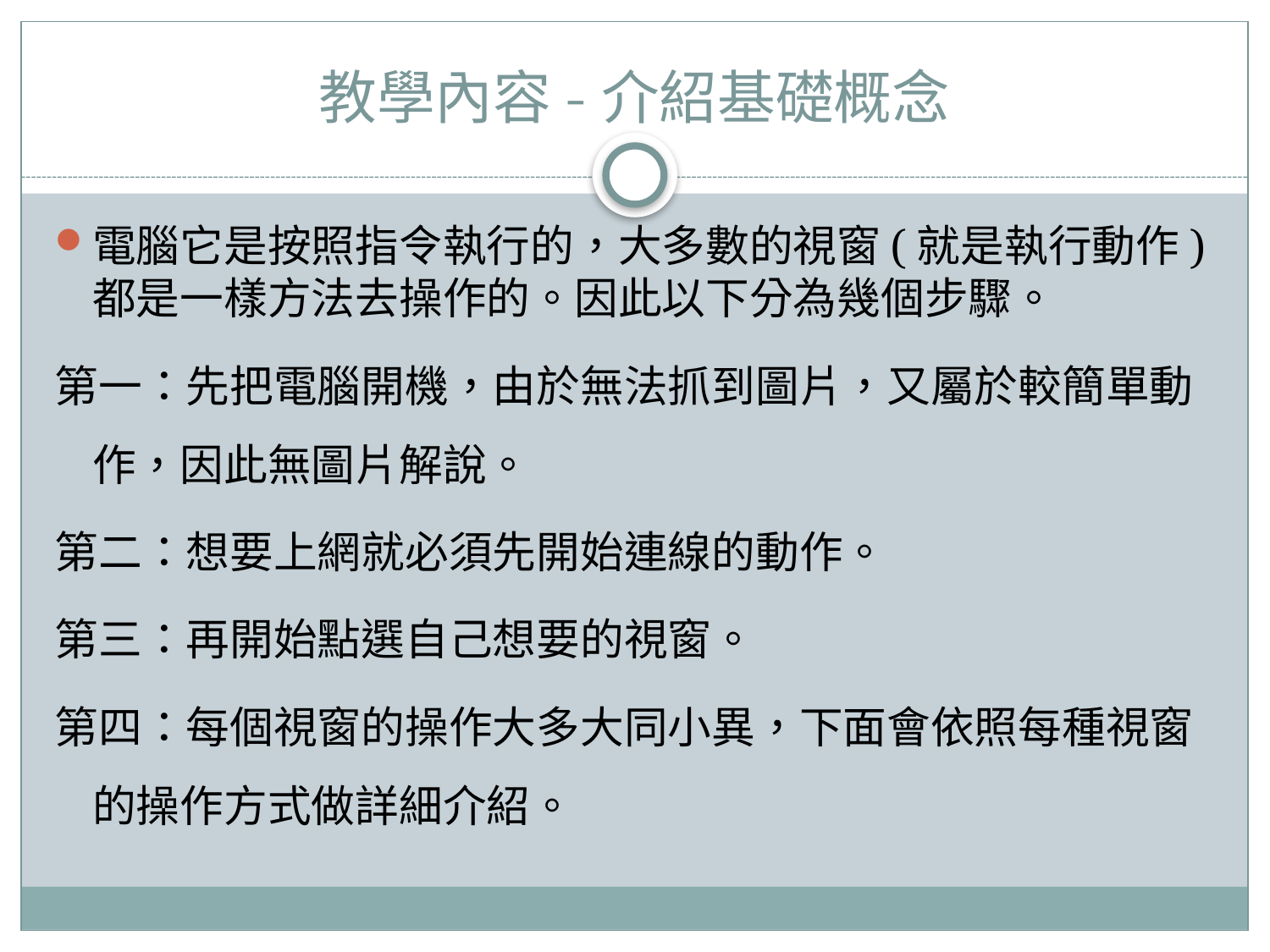

# 教學內容-介紹基礎概念
電腦它是按照指令執行的，大多數的視窗(就是執行動作)都是一樣方法去操作的。因此以下分為幾個步驟。
第一：先把電腦開機，由於無法抓到圖片，又屬於較簡單動作，因此無圖片解說。
第二：想要上網就必須先開始連線的動作。
第三：再開始點選自己想要的視窗。
第四：每個視窗的操作大多大同小異，下面會依照每種視窗的操作方式做詳細介紹。